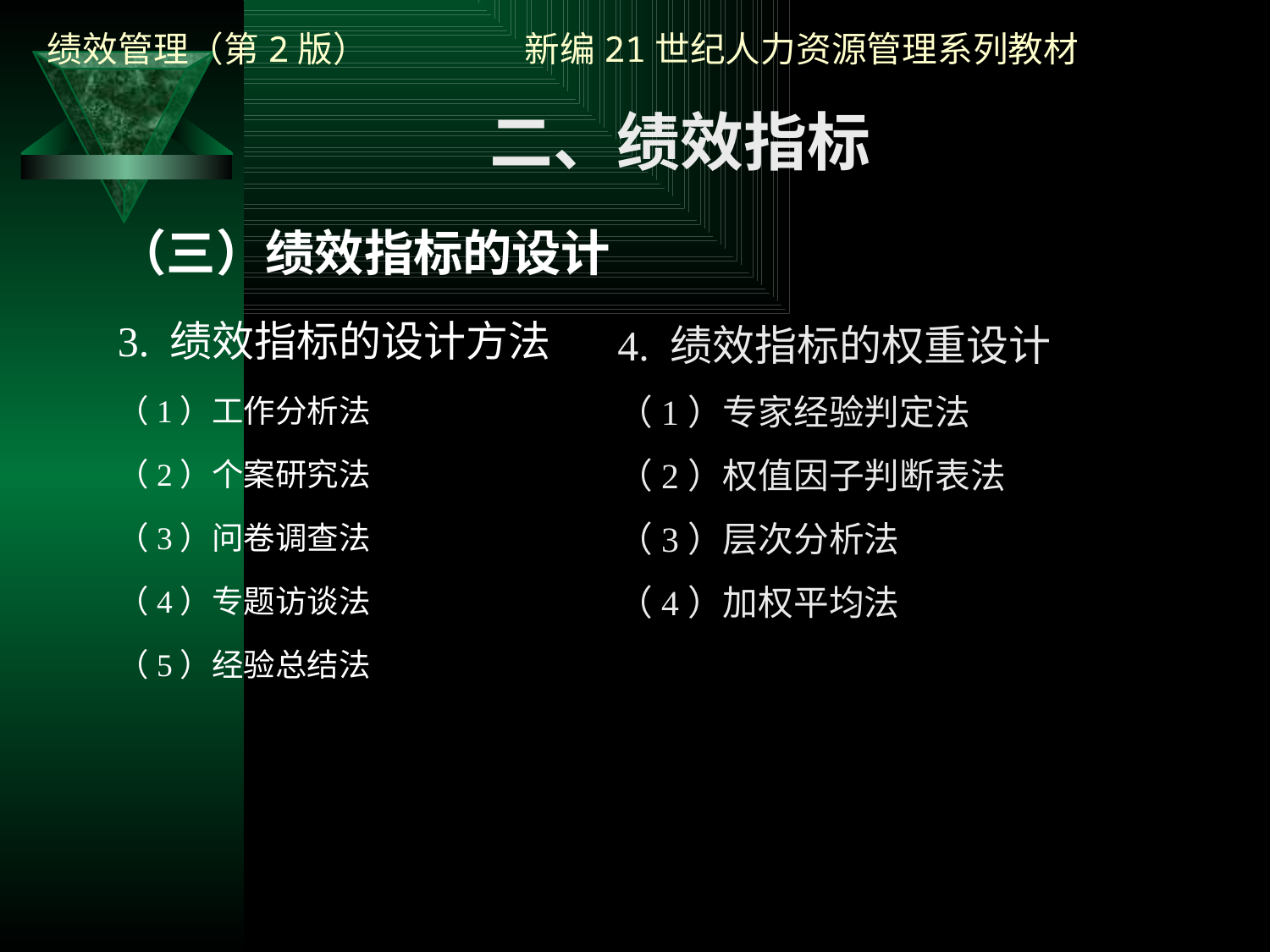

二、绩效指标
（三）绩效指标的设计
3. 绩效指标的设计方法
（1）工作分析法
（2）个案研究法
（3）问卷调查法
（4）专题访谈法
（5）经验总结法
4. 绩效指标的权重设计
（1）专家经验判定法
（2）权值因子判断表法
（3）层次分析法
（4）加权平均法